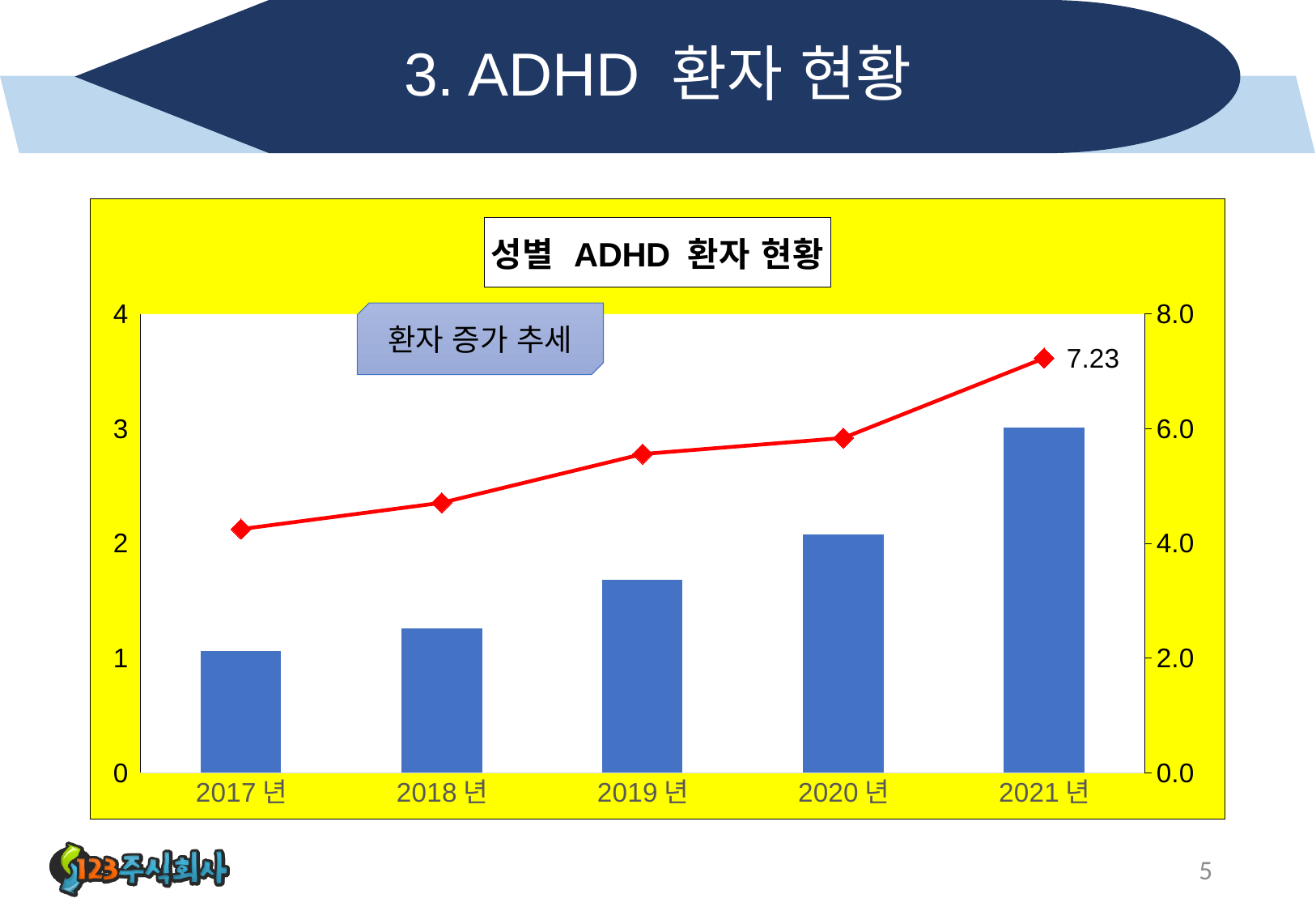

# 3. ADHD 환자 현황

### Chart: 성별 ADHD 환자 현황

| Category | 여성 | 남성 |
|---|---|---|
| 2017년 | 1.06 | 4.25 |
| 2018년 | 1.26 | 4.71 |
| 2019년 | 1.68 | 5.56 |
| 2020년 | 2.08 | 5.84 |
| 2021년 | 3.01 | 7.23 |
환자 증가 추세
5